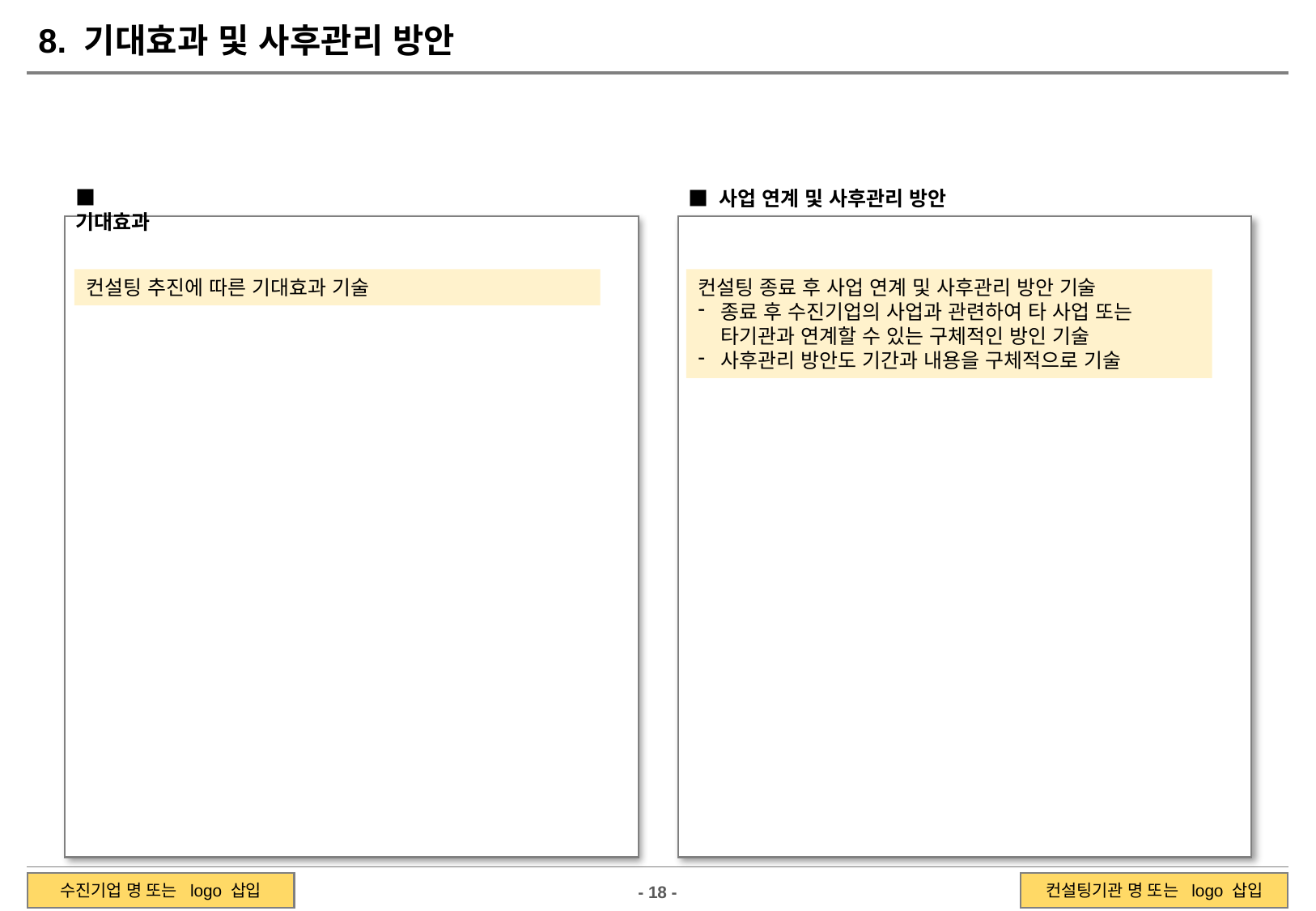

8. 기대효과 및 사후관리 방안
■ 기대효과
■ 사업 연계 및 사후관리 방안

컨설팅 추진에 따른 기대효과 기술
컨설팅 종료 후 사업 연계 및 사후관리 방안 기술
종료 후 수진기업의 사업과 관련하여 타 사업 또는 타기관과 연계할 수 있는 구체적인 방인 기술
사후관리 방안도 기간과 내용을 구체적으로 기술